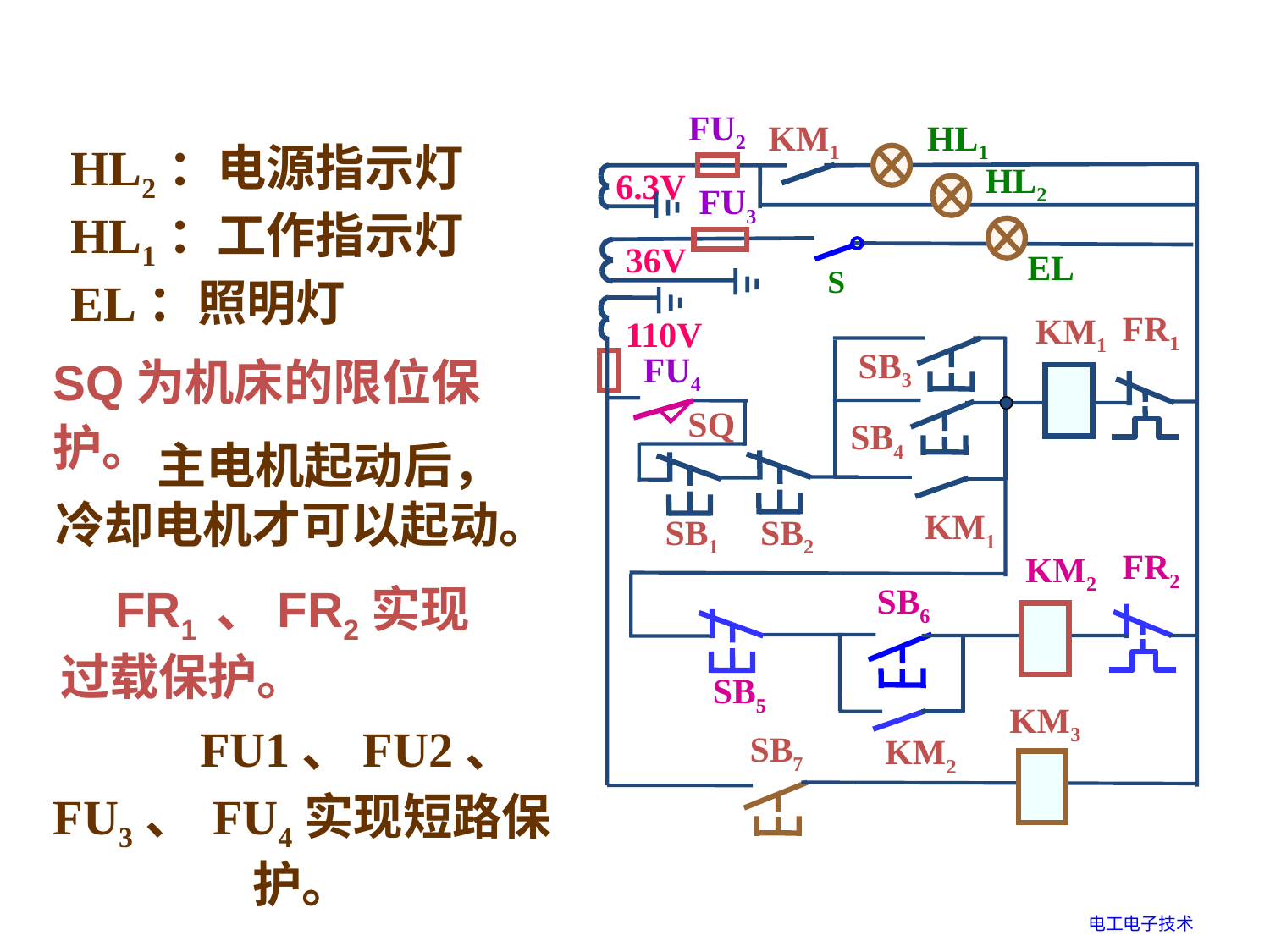

FU2
KM1
HL1

HL2

FU3

EL

S

KM1
FR1

SB3
FU4

SQ

SB4

KM1
SB1
SB2
KM2
FR2

SB6

SB5

KM3

SB7
KM2

6.3V
36V
110V
HL2：电源指示灯
HL1：工作指示灯
EL：照明灯
SQ为机床的限位保护。
        主电机起动后，冷却电机才可以起动。
    FR1 、FR2实现 过载保护。
         FU1、FU2、 FU3、 FU4实现短路保护。
电工电子技术